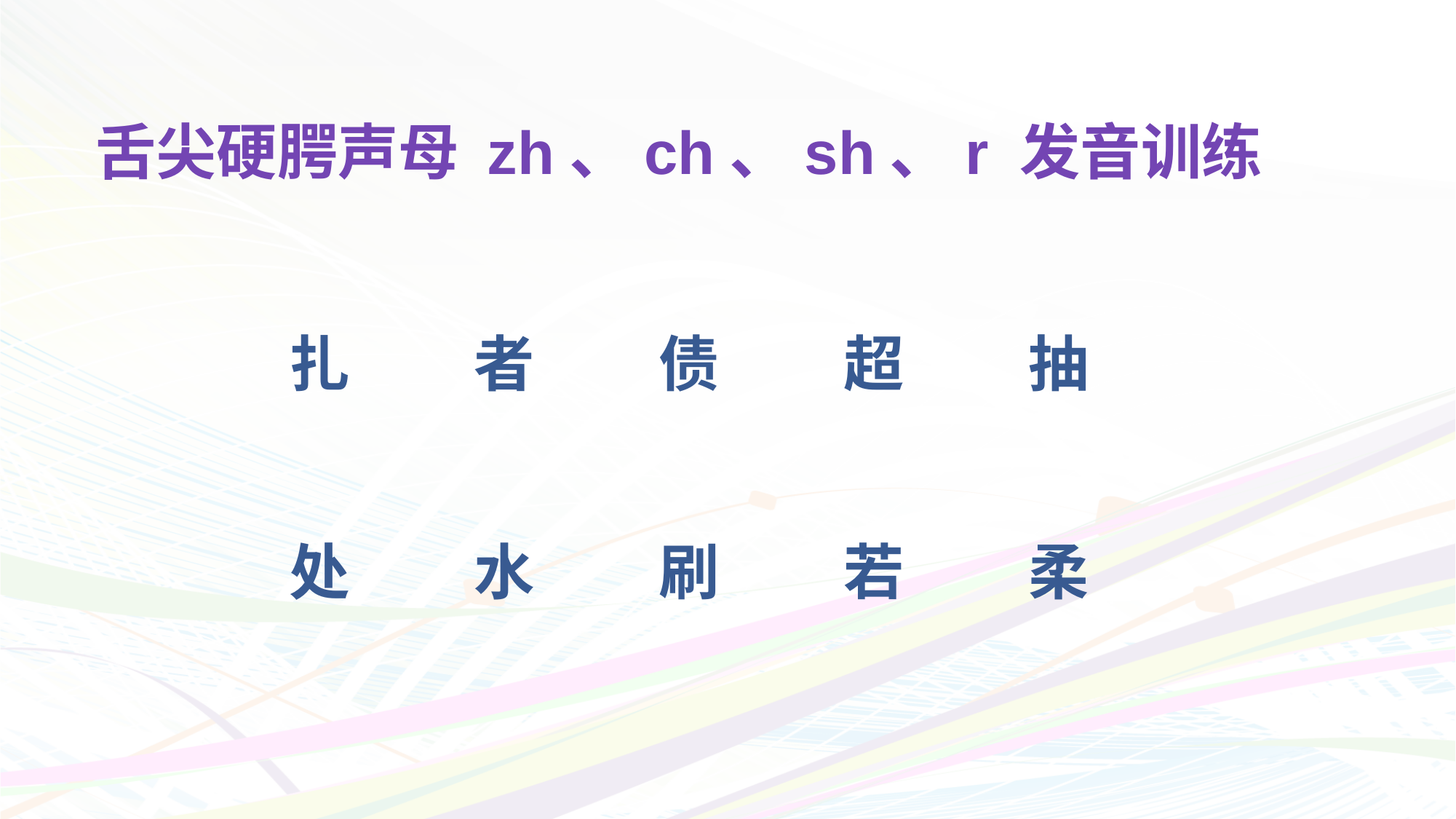

# 舌尖硬腭声母 zh、ch、sh、r 发音训练
扎
者
超
抽
债
处
水
刷
若
柔